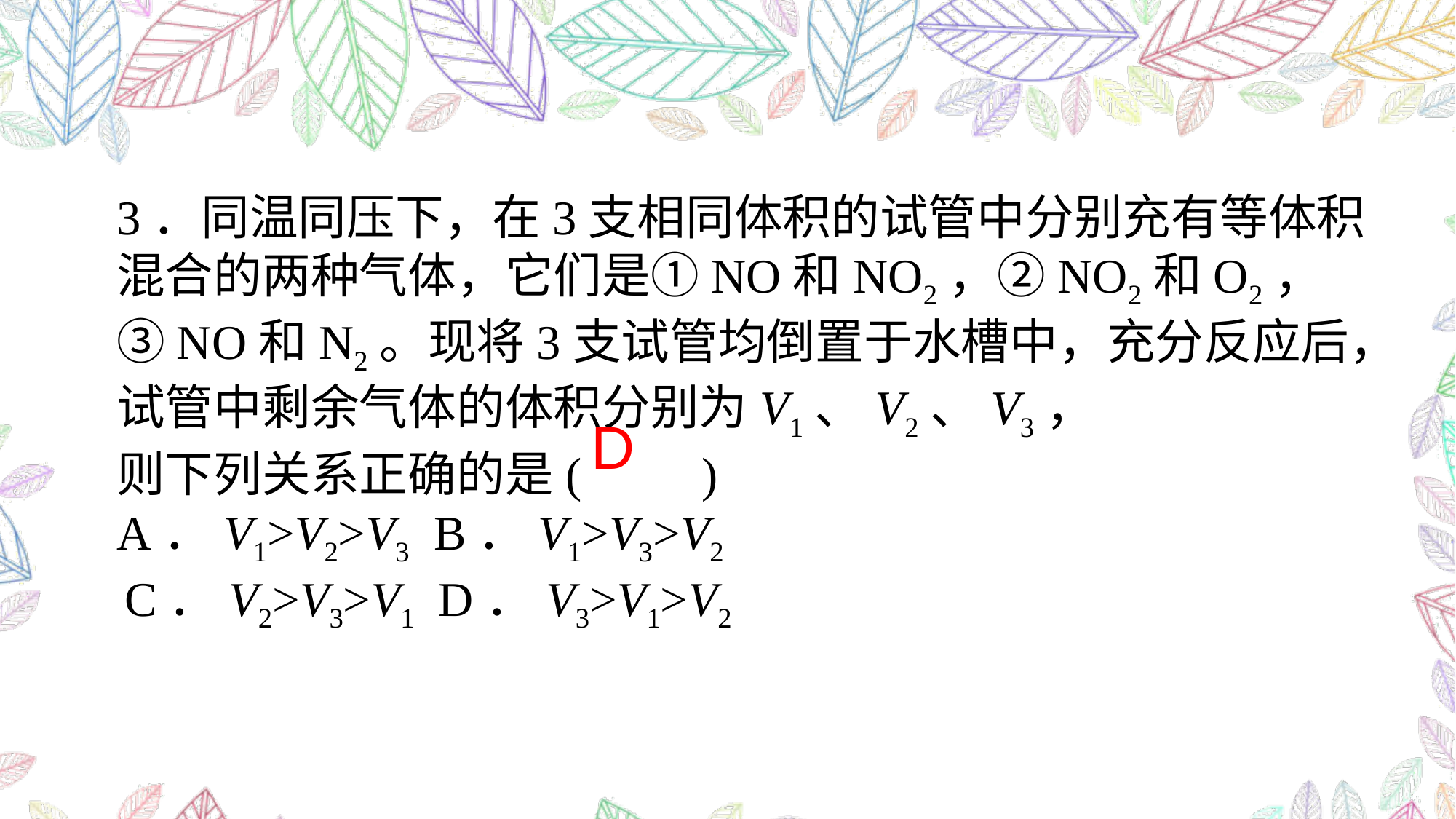

3．同温同压下，在3支相同体积的试管中分别充有等体积混合的两种气体，它们是①NO和NO2，②NO2和O2，③NO和N2。现将3支试管均倒置于水槽中，充分反应后，试管中剩余气体的体积分别为V1、V2、V3，
则下列关系正确的是(　　)
A．V1>V2>V3  B．V1>V3>V2
 C．V2>V3>V1  D．V3>V1>V2
D